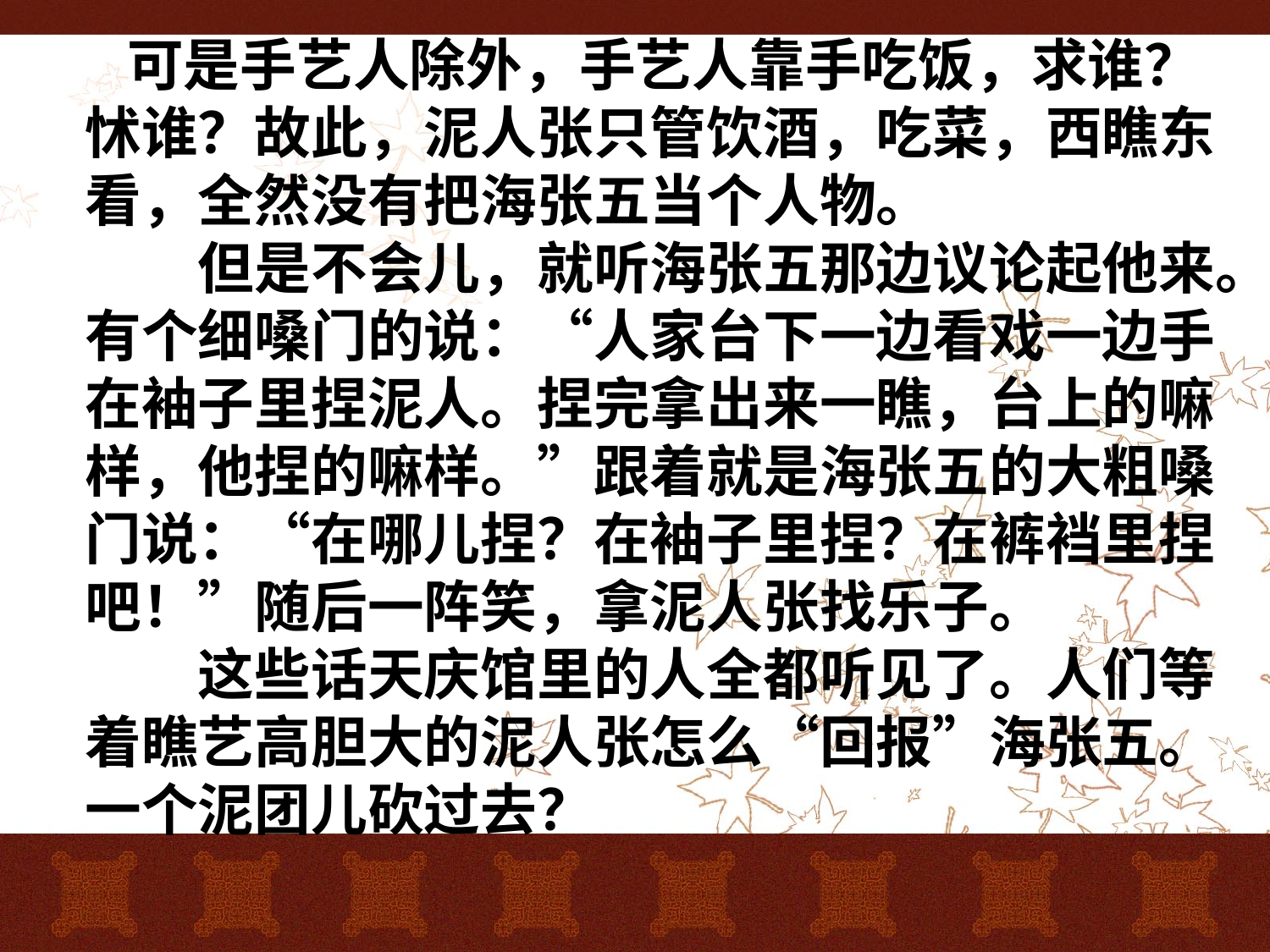

可是手艺人除外，手艺人靠手吃饭，求谁？怵谁？故此，泥人张只管饮酒，吃菜，西瞧东看，全然没有把海张五当个人物。
　　但是不会儿，就听海张五那边议论起他来。有个细嗓门的说：“人家台下一边看戏一边手在袖子里捏泥人。捏完拿出来一瞧，台上的嘛样，他捏的嘛样。”跟着就是海张五的大粗嗓门说：“在哪儿捏？在袖子里捏？在裤裆里捏吧！”随后一阵笑，拿泥人张找乐子。
　　这些话天庆馆里的人全都听见了。人们等着瞧艺高胆大的泥人张怎么“回报”海张五。一个泥团儿砍过去？